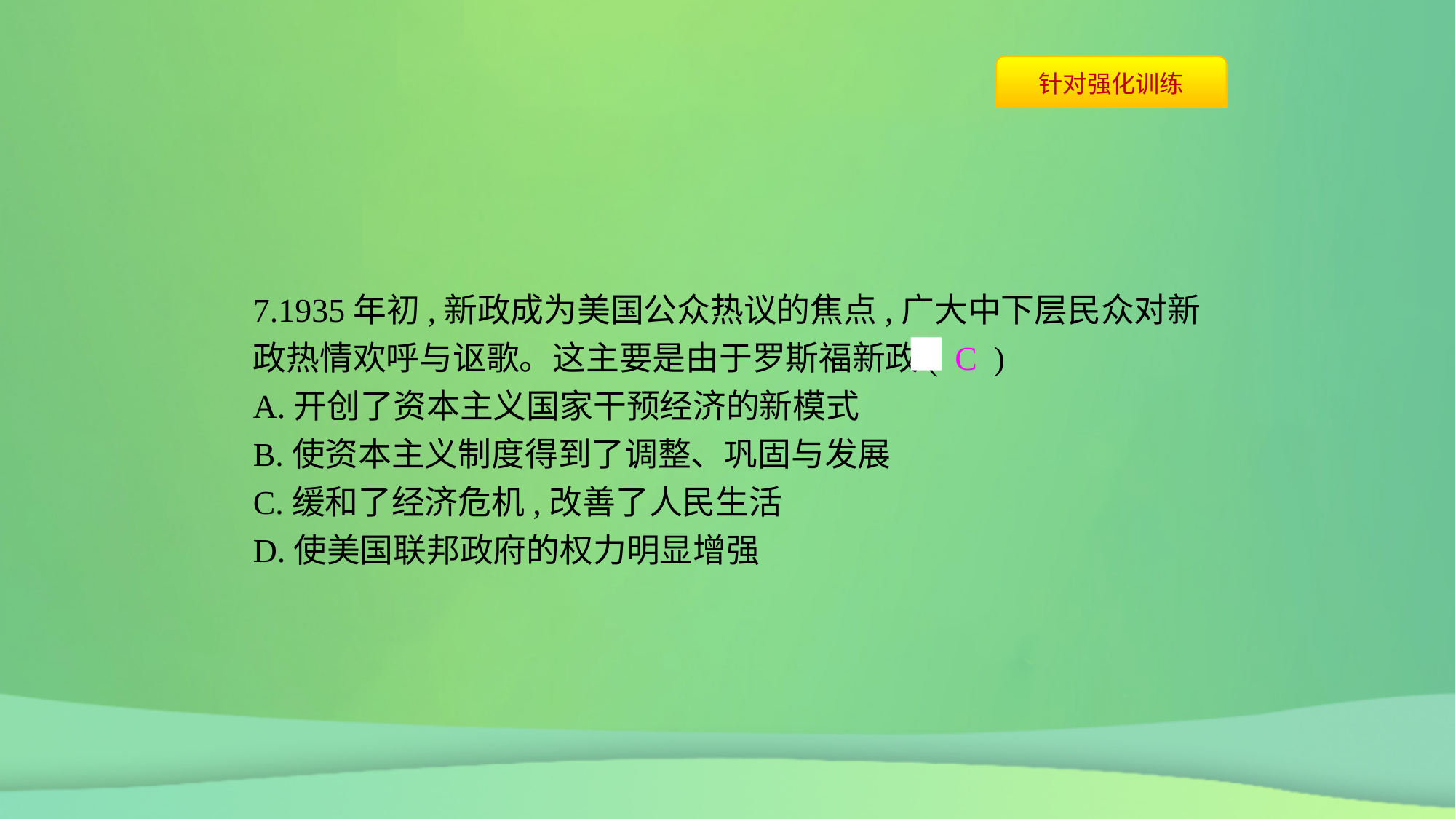

7.1935年初,新政成为美国公众热议的焦点,广大中下层民众对新政热情欢呼与讴歌。这主要是由于罗斯福新政(  C  )
A.开创了资本主义国家干预经济的新模式
B.使资本主义制度得到了调整、巩固与发展
C.缓和了经济危机,改善了人民生活
D.使美国联邦政府的权力明显增强